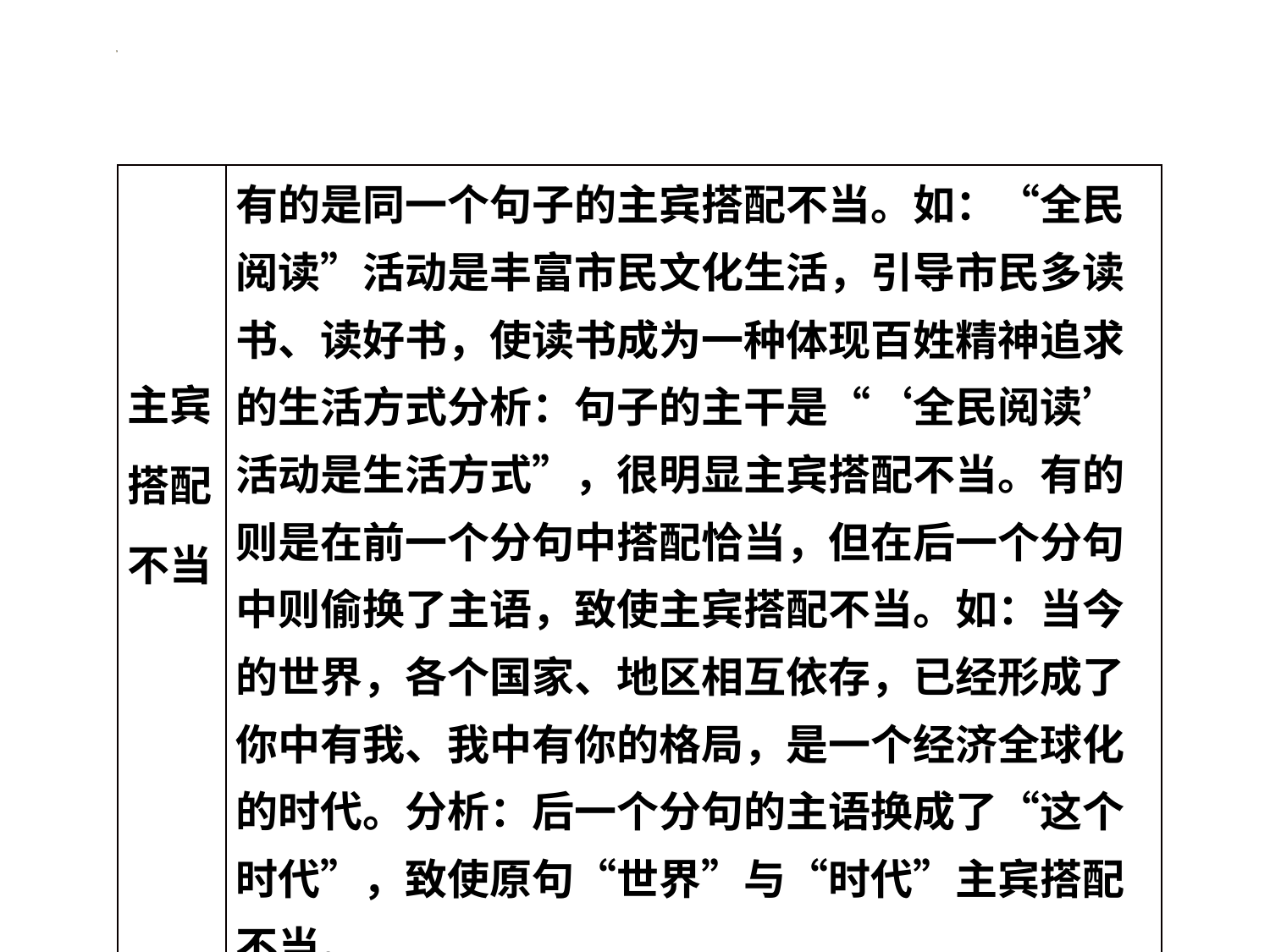

| 主宾搭配不当 | 有的是同一个句子的主宾搭配不当。如：“全民阅读”活动是丰富市民文化生活，引导市民多读书、读好书，使读书成为一种体现百姓精神追求的生活方式分析：句子的主干是“‘全民阅读’活动是生活方式”，很明显主宾搭配不当。有的则是在前一个分句中搭配恰当，但在后一个分句中则偷换了主语，致使主宾搭配不当。如：当今的世界，各个国家、地区相互依存，已经形成了你中有我、我中有你的格局，是一个经济全球化的时代。分析：后一个分句的主语换成了“这个时代”，致使原句“世界”与“时代”主宾搭配不当。 |
| --- | --- |